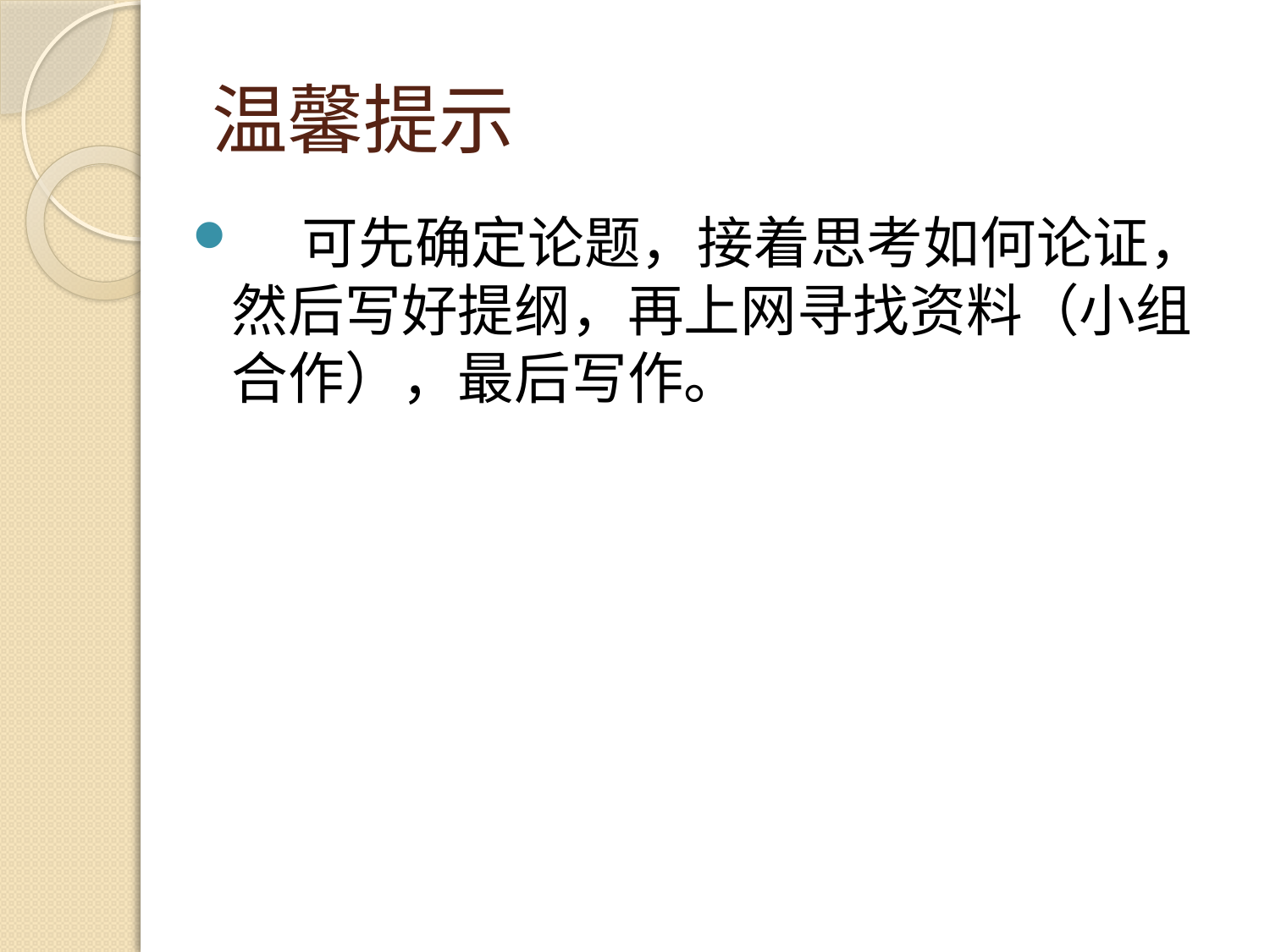

# 温馨提示
    可先确定论题，接着思考如何论证，然后写好提纲，再上网寻找资料（小组合作），最后写作。